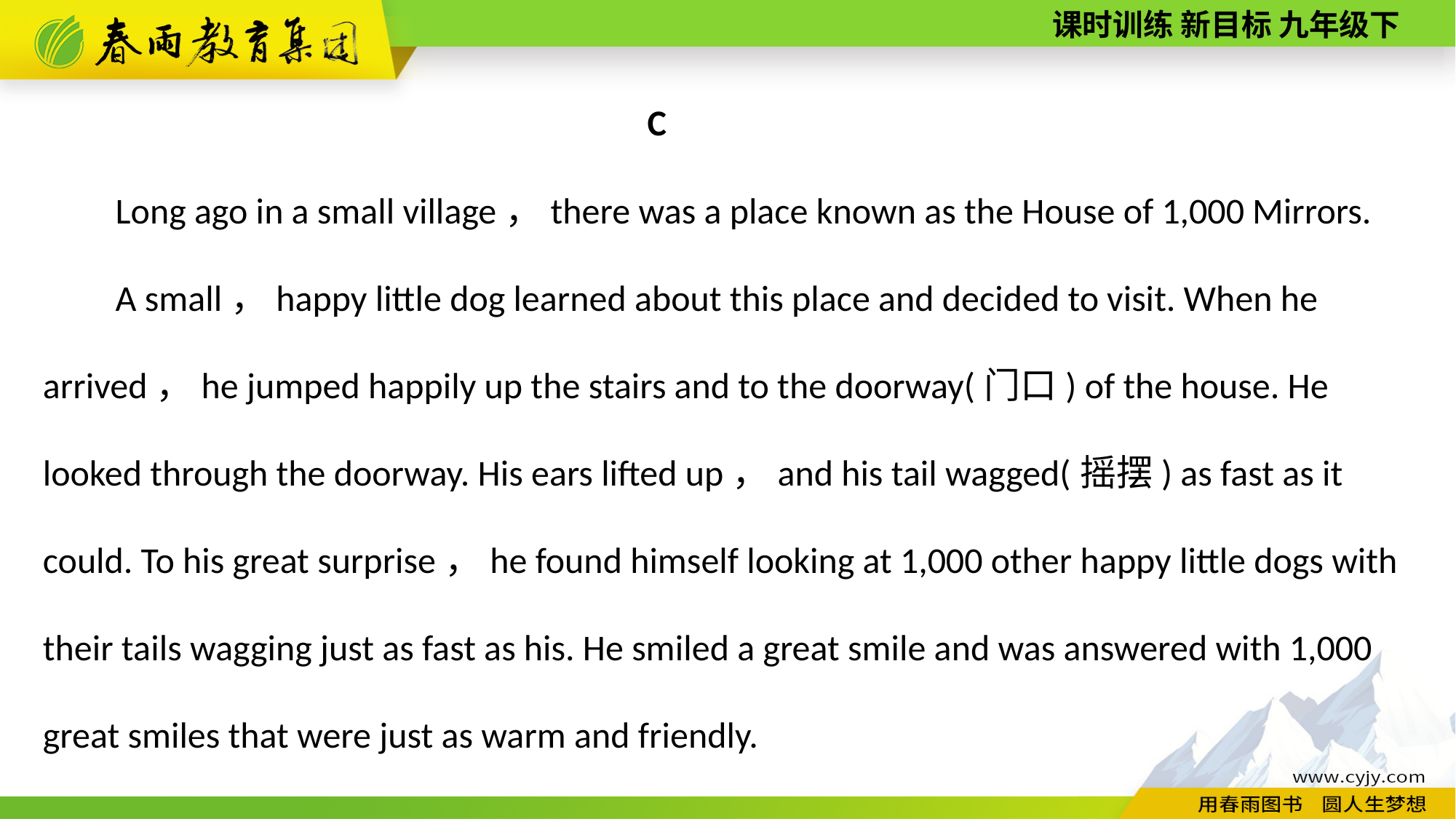

C
Long ago in a small village，there was a place known as the House of 1,000 Mirrors.
A small，happy little dog learned about this place and decided to visit. When he arrived，he jumped happily up the stairs and to the doorway(门口) of the house. He looked through the doorway. His ears lifted up，and his tail wagged(摇摆) as fast as it could. To his great surprise，he found himself looking at 1,000 other happy little dogs with their tails wagging just as fast as his. He smiled a great smile and was answered with 1,000 great smiles that were just as warm and friendly.